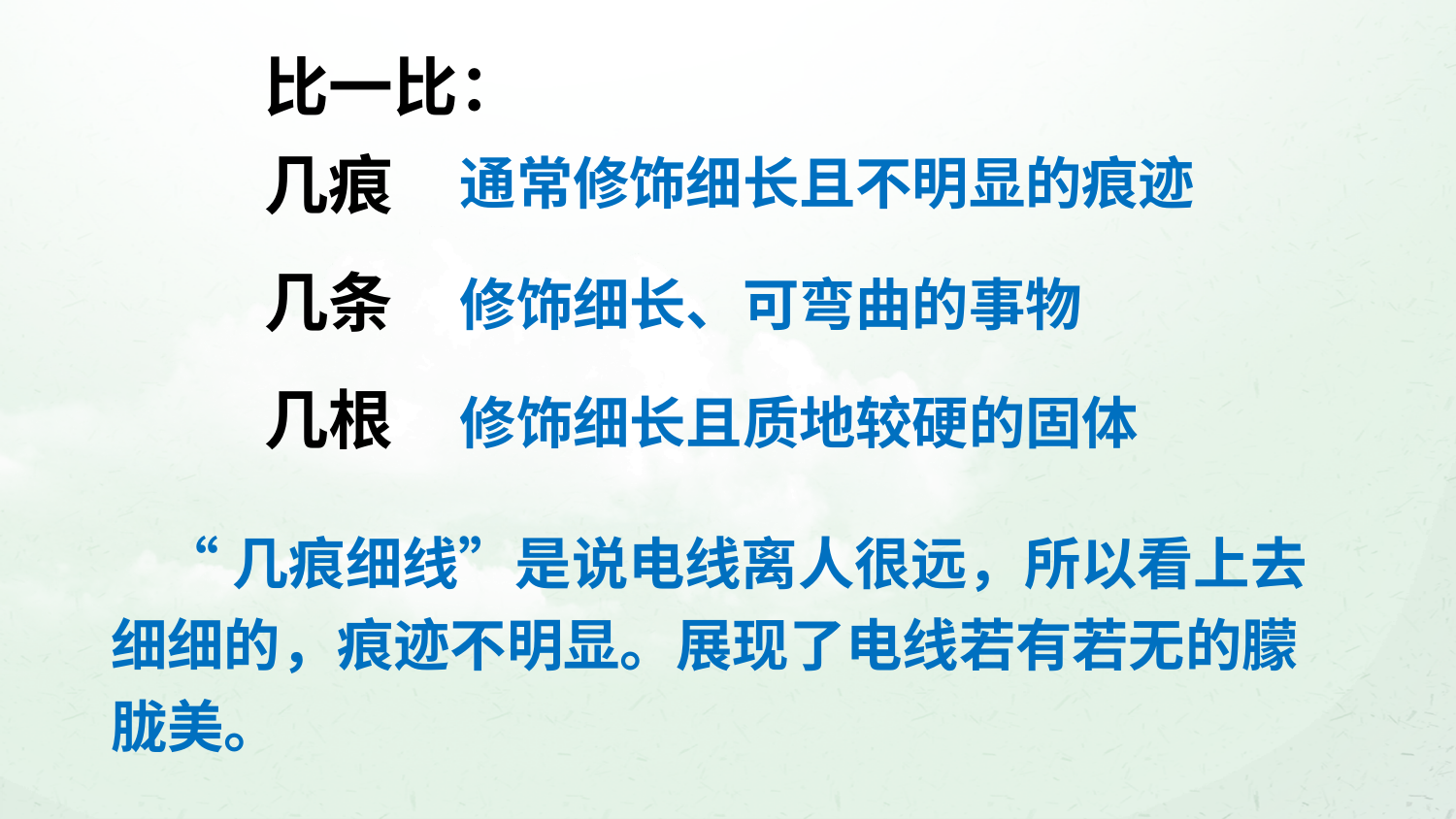

比一比：
几痕
几条
几根
通常修饰细长且不明显的痕迹
修饰细长、可弯曲的事物
修饰细长且质地较硬的固体
    “几痕细线”是说电线离人很远，所以看上去细细的，痕迹不明显。展现了电线若有若无的朦胧美。